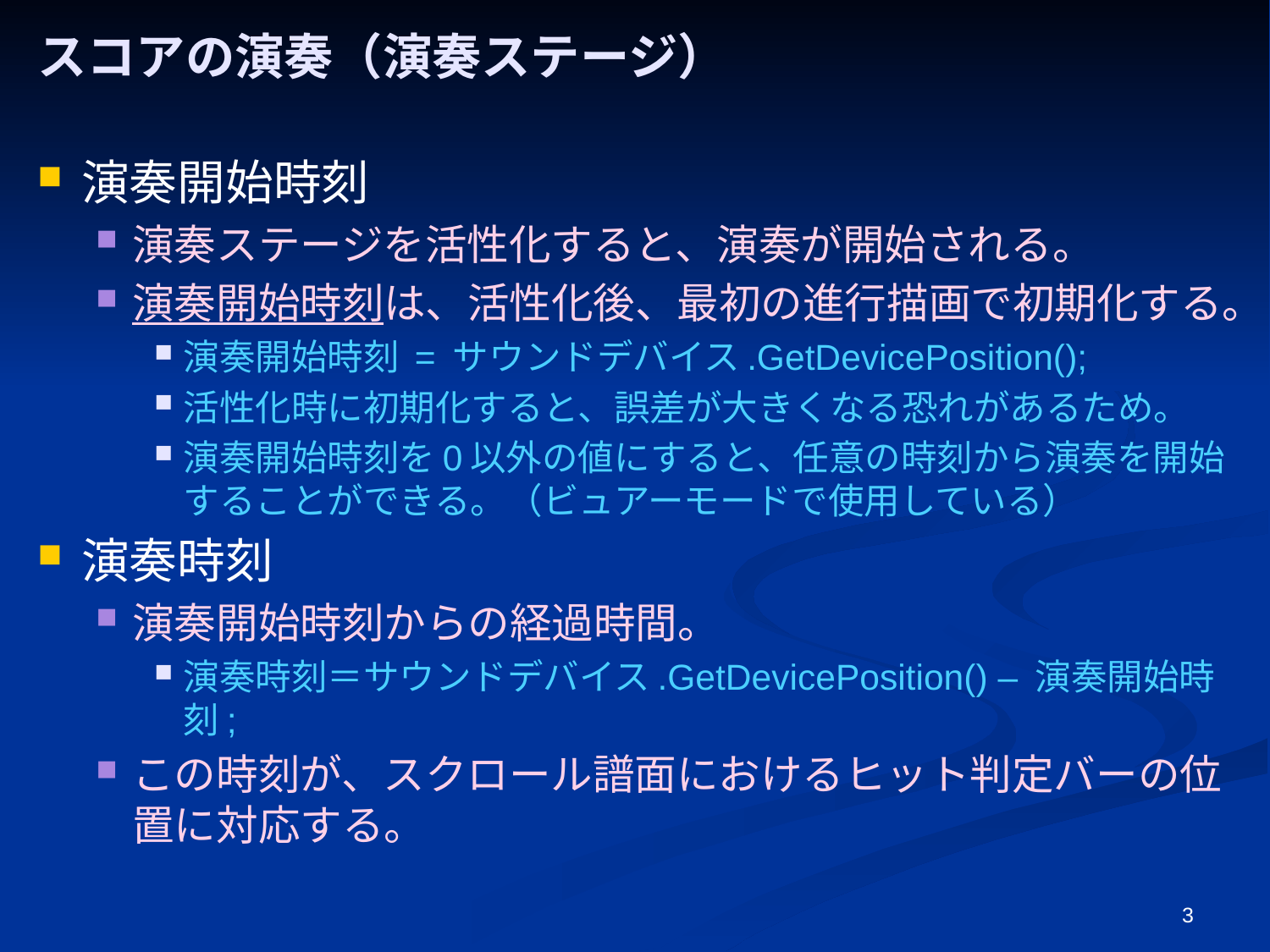

# スコアの演奏（演奏ステージ）
演奏開始時刻
演奏ステージを活性化すると、演奏が開始される。
演奏開始時刻は、活性化後、最初の進行描画で初期化する。
演奏開始時刻 = サウンドデバイス.GetDevicePosition();
活性化時に初期化すると、誤差が大きくなる恐れがあるため。
演奏開始時刻を0以外の値にすると、任意の時刻から演奏を開始することができる。（ビュアーモードで使用している）
演奏時刻
演奏開始時刻からの経過時間。
演奏時刻＝サウンドデバイス.GetDevicePosition() – 演奏開始時刻;
この時刻が、スクロール譜面におけるヒット判定バーの位置に対応する。

3